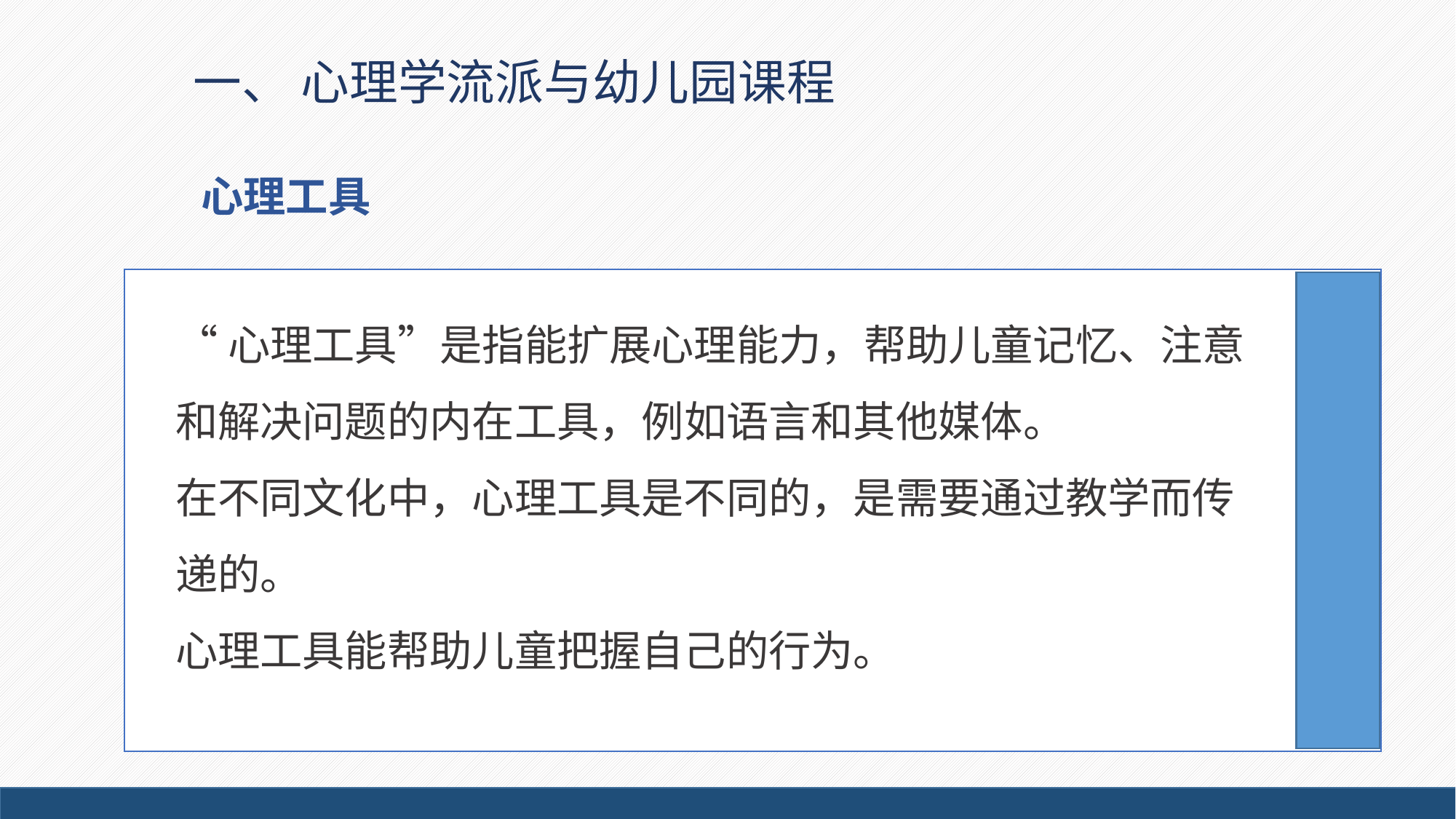

# 一、 心理学流派与幼儿园课程
心理工具

“心理工具”是指能扩展心理能力，帮助儿童记忆、注意和解决问题的内在工具，例如语言和其他媒体。
在不同文化中，心理工具是不同的，是需要通过教学而传递的。
心理工具能帮助儿童把握自己的行为。